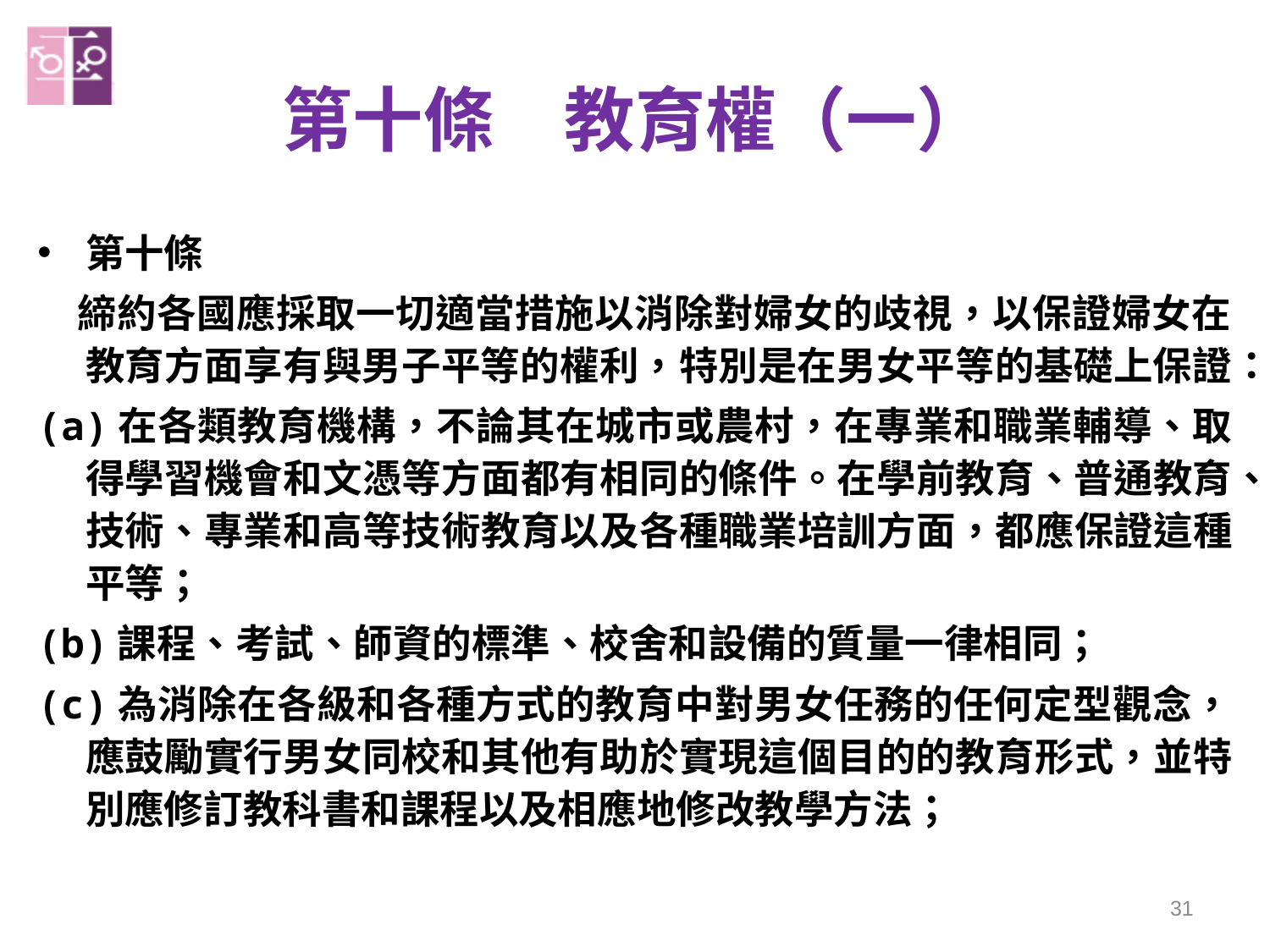

# 第十條　教育權（一）
第十條
　締約各國應採取一切適當措施以消除對婦女的歧視，以保證婦女在教育方面享有與男子平等的權利，特別是在男女平等的基礎上保證：
(a)在各類教育機構，不論其在城市或農村，在專業和職業輔導、取得學習機會和文憑等方面都有相同的條件。在學前教育、普通教育、技術、專業和高等技術教育以及各種職業培訓方面，都應保證這種平等；
(b)課程、考試、師資的標準、校舍和設備的質量一律相同；
(c)為消除在各級和各種方式的教育中對男女任務的任何定型觀念，應鼓勵實行男女同校和其他有助於實現這個目的的教育形式，並特別應修訂教科書和課程以及相應地修改教學方法；

31